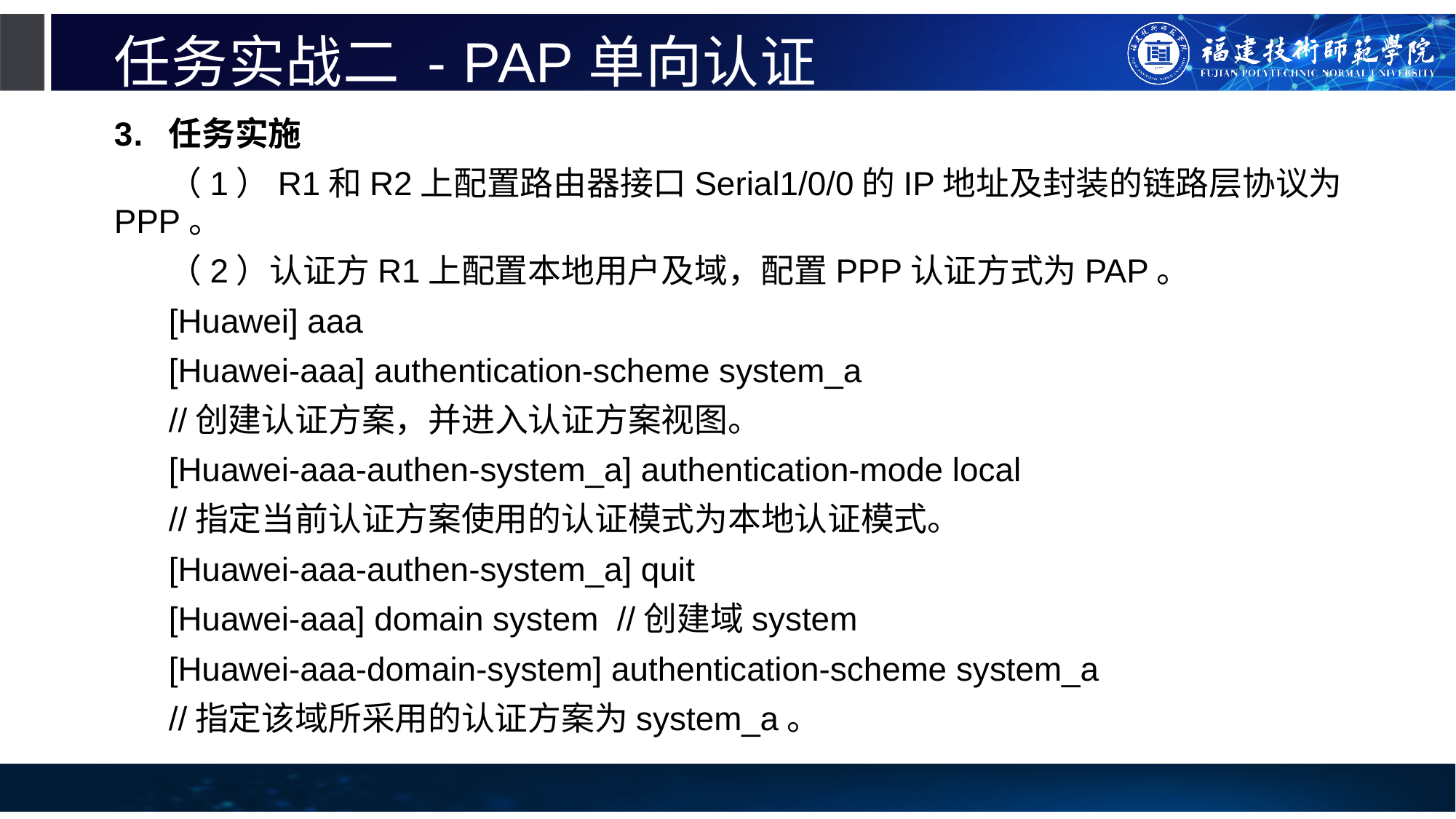

# 任务实战二 - PAP单向认证
任务实施
（1）R1和R2上配置路由器接口Serial1/0/0的IP地址及封装的链路层协议为PPP。
（2）认证方R1上配置本地用户及域，配置PPP认证方式为PAP。
[Huawei] aaa
[Huawei-aaa] authentication-scheme system_a
//创建认证方案，并进入认证方案视图。
[Huawei-aaa-authen-system_a] authentication-mode local
//指定当前认证方案使用的认证模式为本地认证模式。
[Huawei-aaa-authen-system_a] quit
[Huawei-aaa] domain system  //创建域system
[Huawei-aaa-domain-system] authentication-scheme system_a
//指定该域所采用的认证方案为system_a。